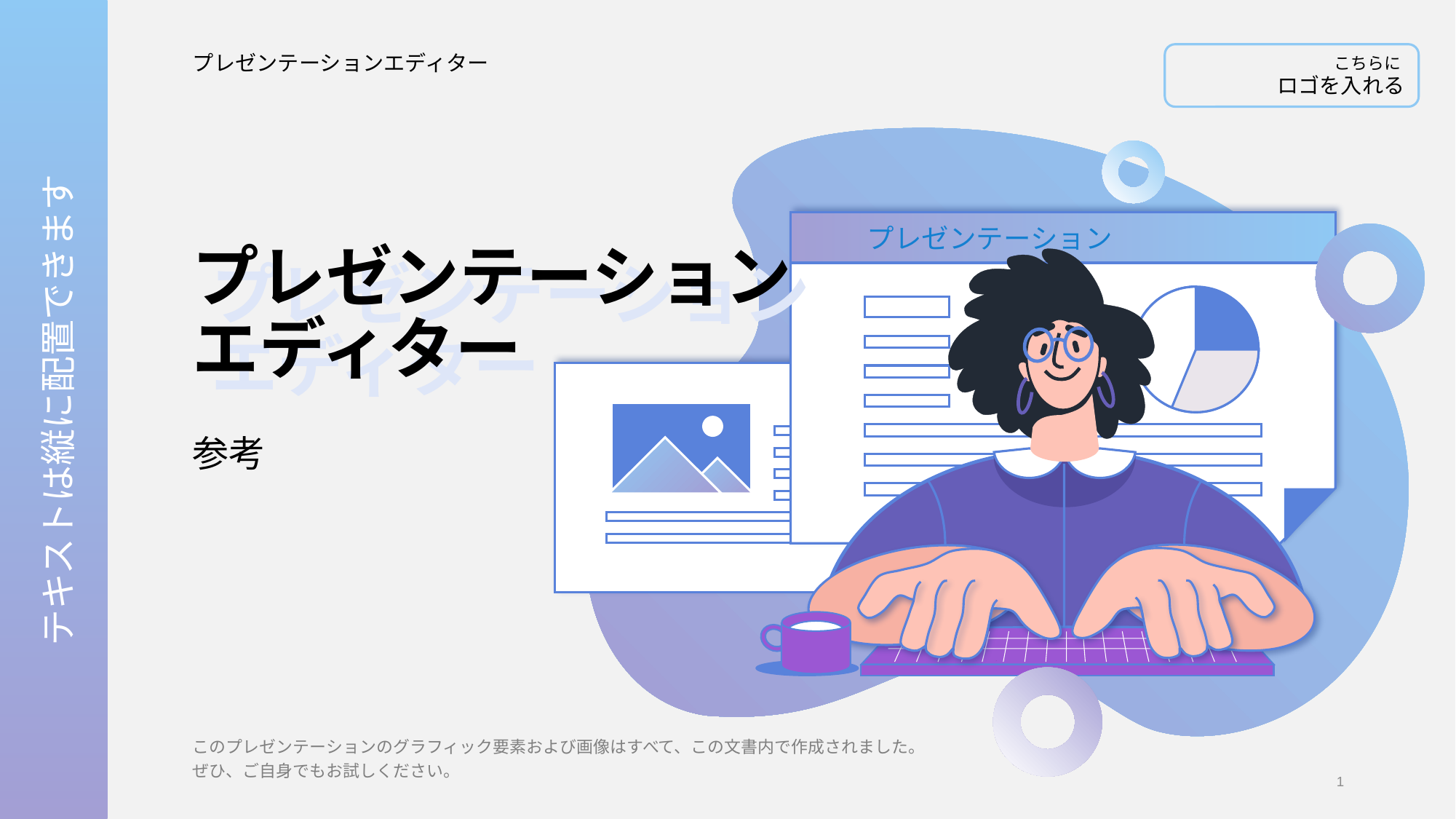

テキストは縦に配置できます
プレゼンテーションエディター
こちらに
ロゴを入れる

# プレゼンテーション エディター
プレゼンテーション
エディター

プレゼンテーション

参考

このプレゼンテーションのグラフィック要素および画像はすべて、この文書内で作成されました。
ぜひ、ご自身でもお試しください。
1